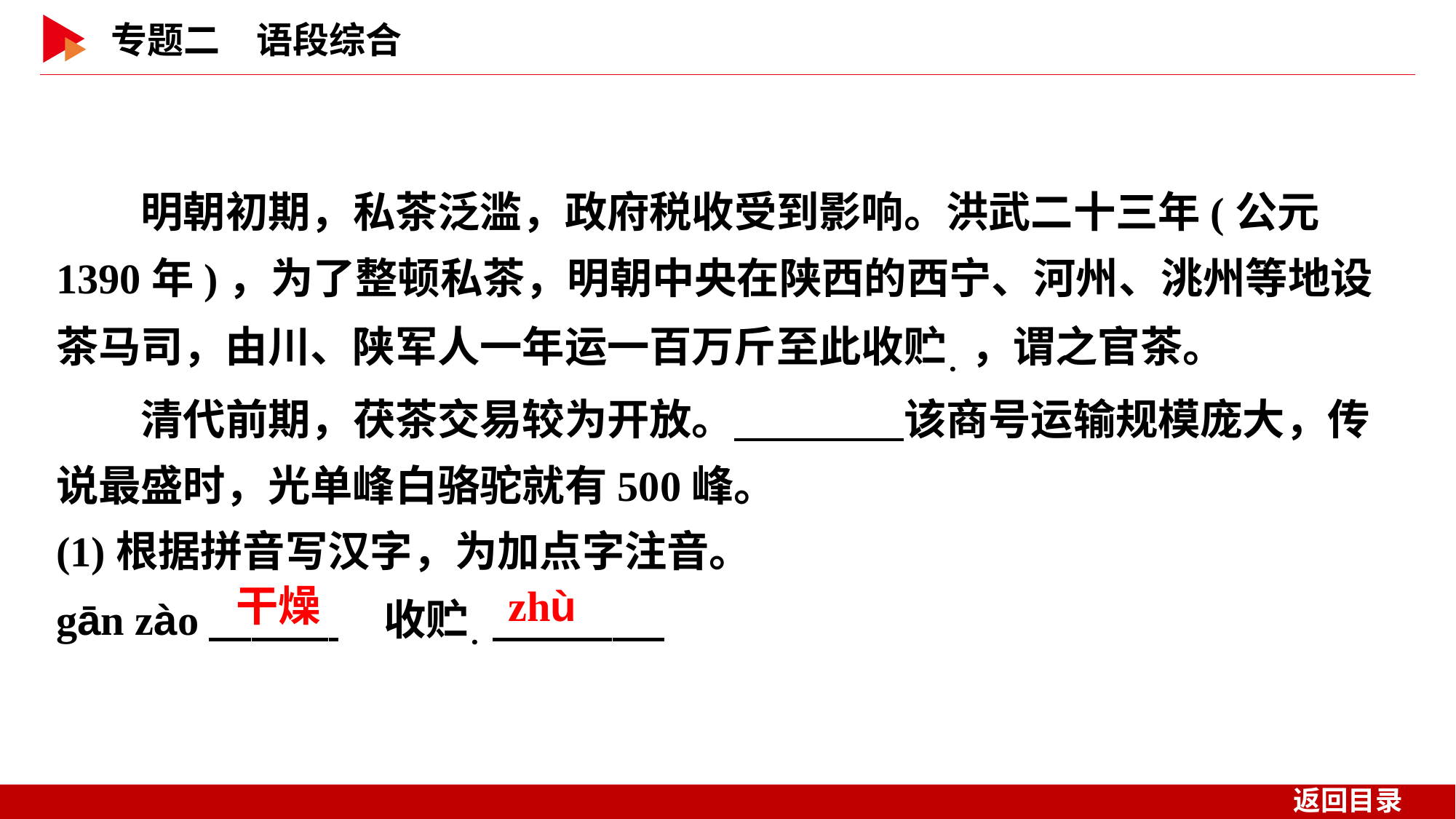

明朝初期，私茶泛滥，政府税收受到影响。洪武二十三年(公元1390年)，为了整顿私茶，明朝中央在陕西的西宁、河州、洮州等地设茶马司，由川、陕军人一年运一百万斤至此收贮．，谓之官茶。
　　清代前期，茯茶交易较为开放。　　　　该商号运输规模庞大，传说最盛时，光单峰白骆驼就有500峰。
(1)根据拼音写汉字，为加点字注音。
gān zào　         	收贮．
干燥
zhù